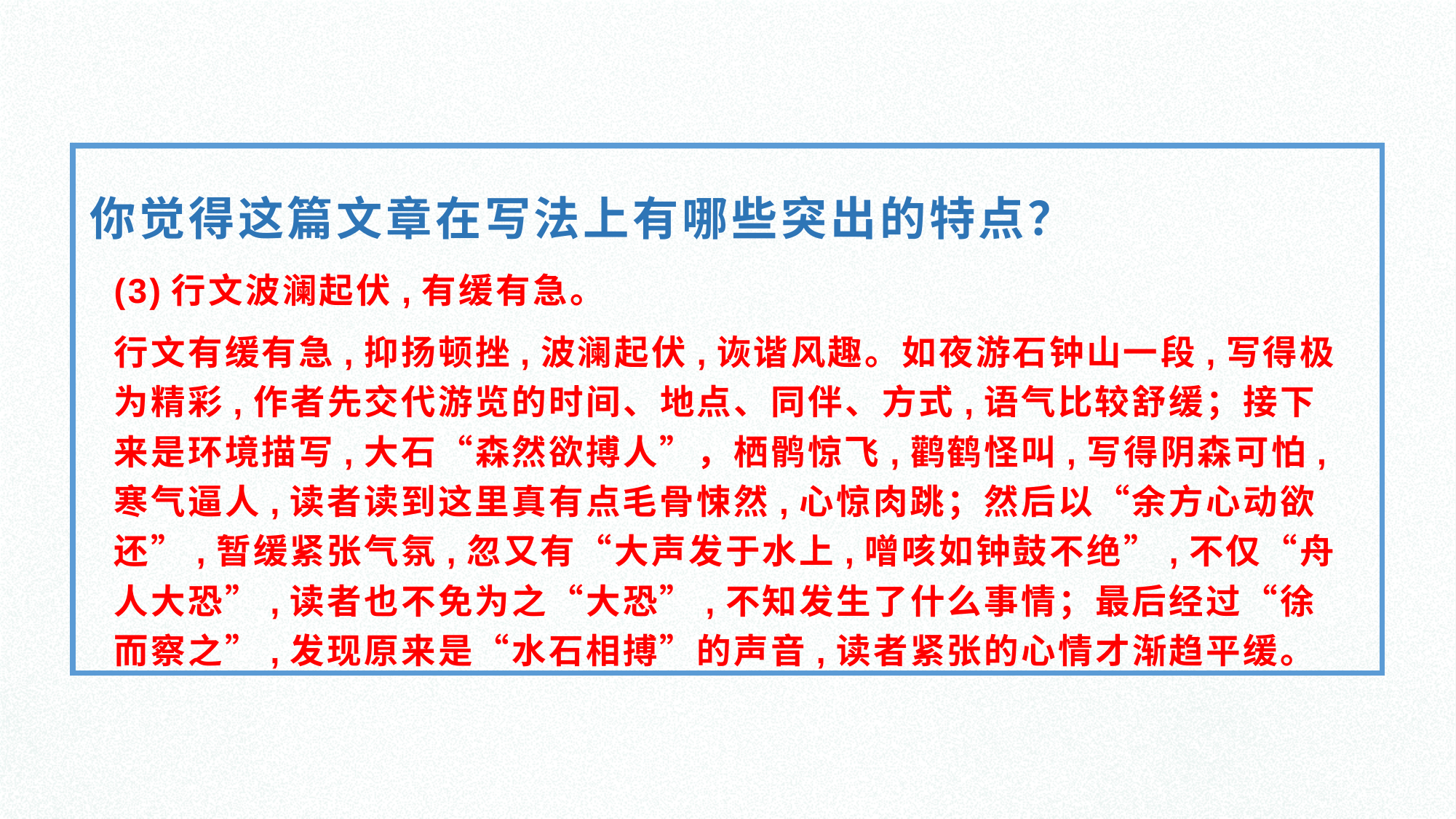

你觉得这篇文章在写法上有哪些突出的特点？
(3)行文波澜起伏,有缓有急。
行文有缓有急,抑扬顿挫,波澜起伏,诙谐风趣。如夜游石钟山一段,写得极为精彩,作者先交代游览的时间、地点、同伴、方式,语气比较舒缓；接下来是环境描写,大石“森然欲搏人”，栖鹘惊飞,鹳鹤怪叫,写得阴森可怕,寒气逼人,读者读到这里真有点毛骨悚然,心惊肉跳；然后以“余方心动欲还”,暂缓紧张气氛,忽又有“大声发于水上,噌咳如钟鼓不绝”,不仅“舟人大恐”,读者也不免为之“大恐”,不知发生了什么事情；最后经过“徐而察之”,发现原来是“水石相搏”的声音,读者紧张的心情才渐趋平缓。